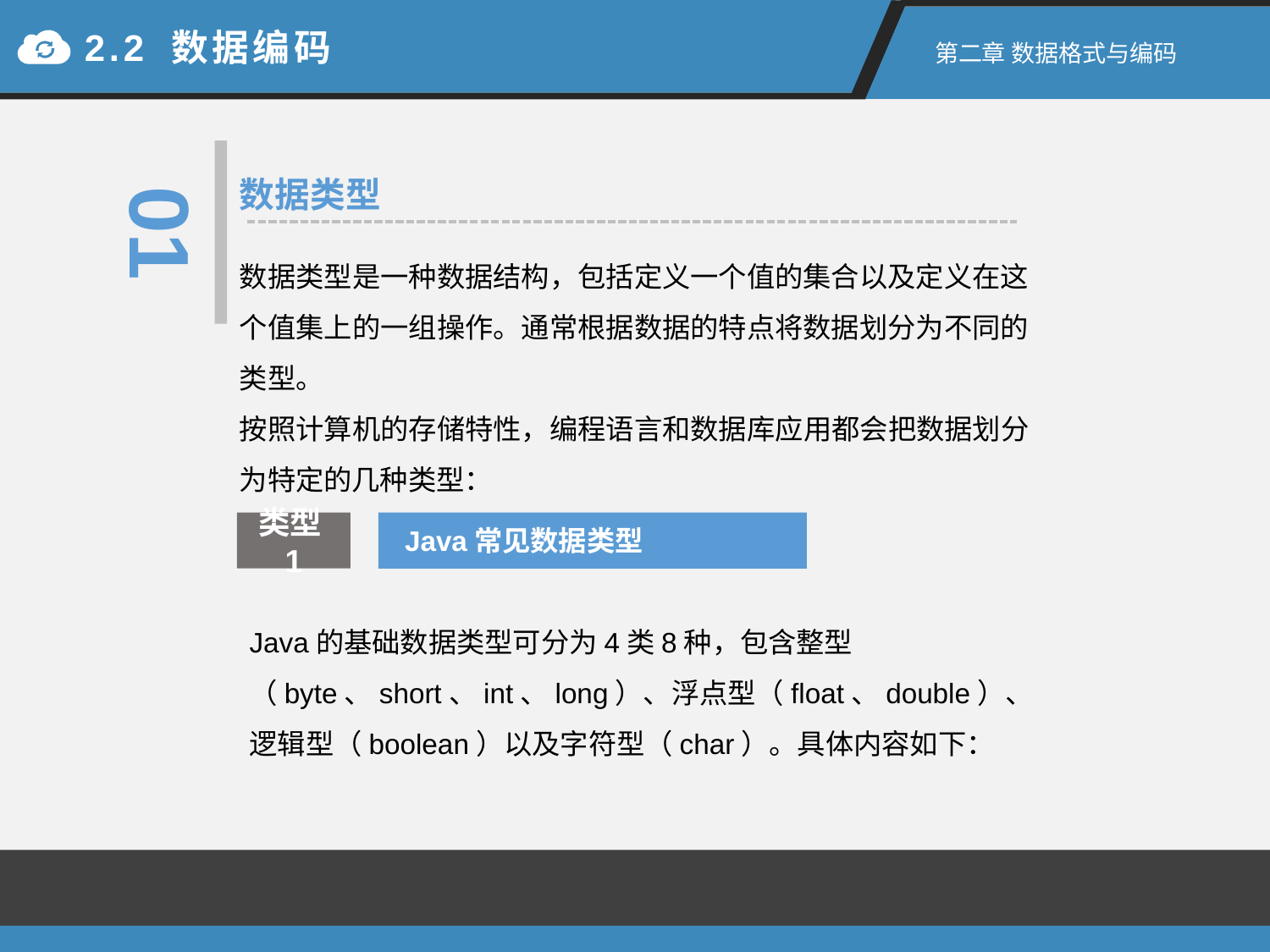

2.2 数据编码

第二章 数据格式与编码

01
数据类型
数据类型是一种数据结构，包括定义一个值的集合以及定义在这个值集上的一组操作。通常根据数据的特点将数据划分为不同的类型。
按照计算机的存储特性，编程语言和数据库应用都会把数据划分为特定的几种类型：

类型1

Java常见数据类型
Java的基础数据类型可分为4类8种，包含整型（byte、short、int、long）、浮点型（float、double）、逻辑型（boolean）以及字符型（char）。具体内容如下：